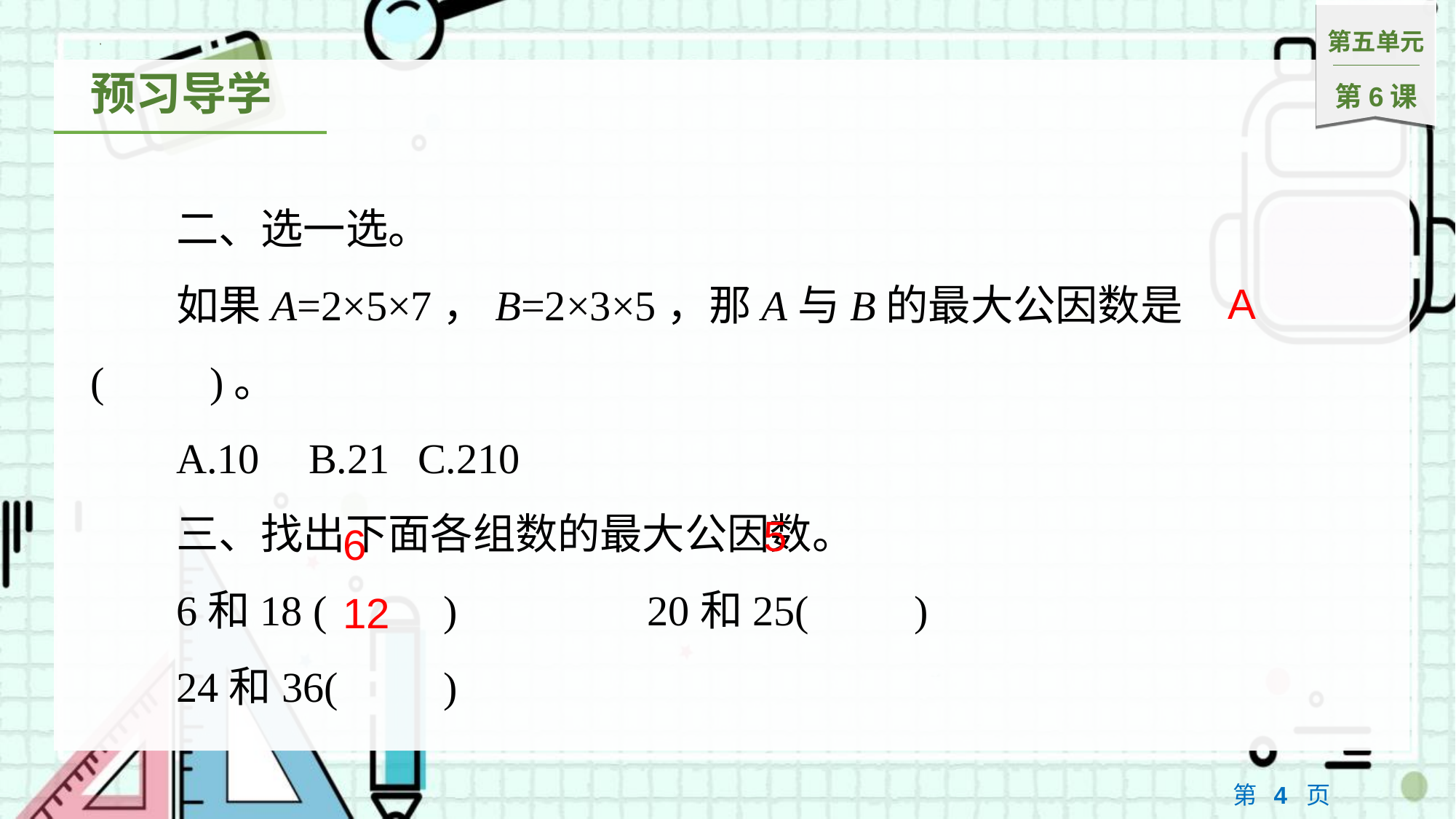

二、选一选。
如果A=2×5×7，B=2×3×5，那A与B的最大公因数是(　　)。
A.10	B.21	C.210
三、找出下面各组数的最大公因数。
6和18 ( 　　)　　　　20和25(　　)
24和36(　　)

A
5
6
12